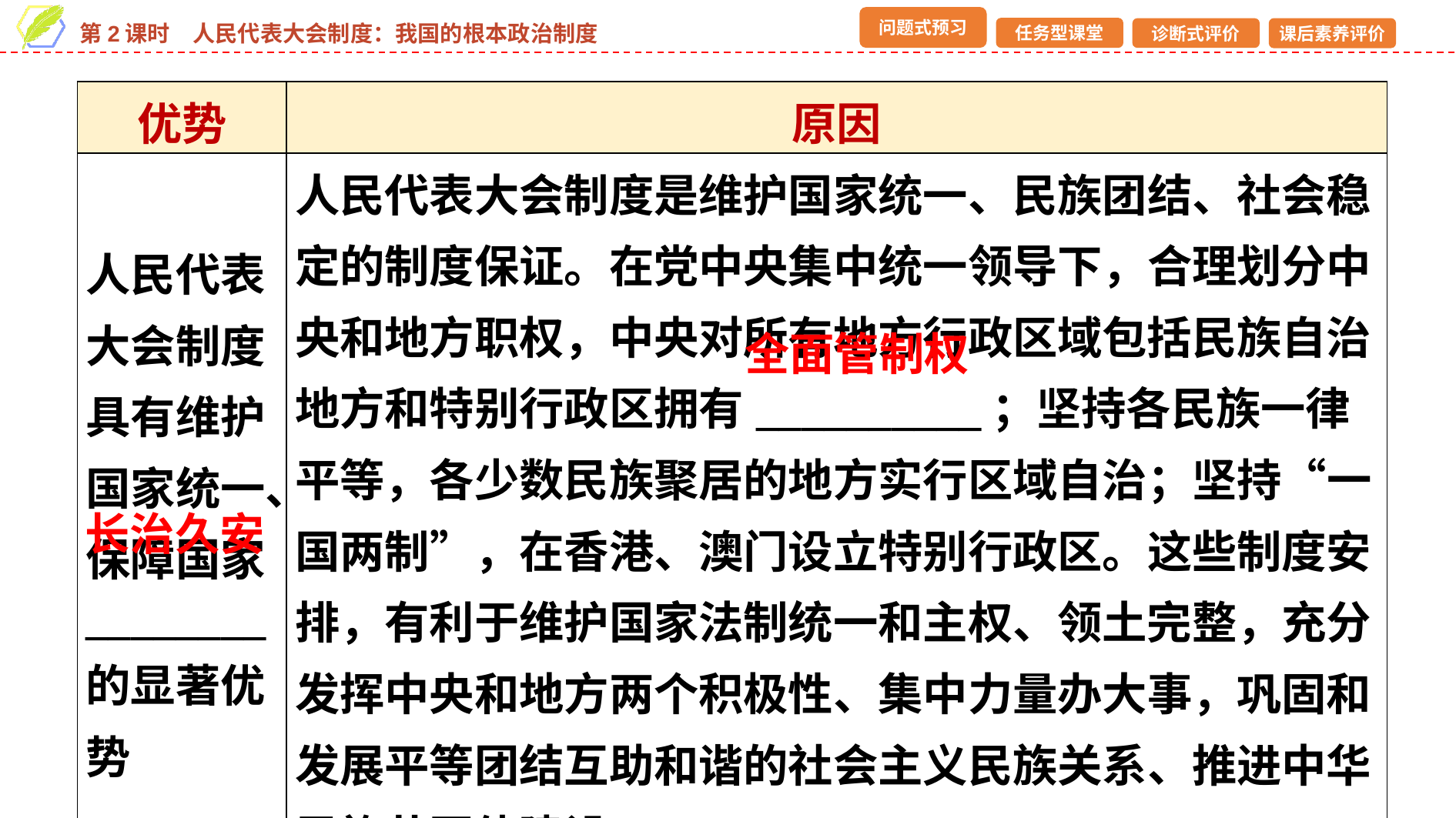

| 优势 | 原因 |
| --- | --- |
| 人民代表大会制度具有维护国家统一、保障国家\_\_\_\_\_\_\_\_的显著优势 | 人民代表大会制度是维护国家统一、民族团结、社会稳定的制度保证。在党中央集中统一领导下，合理划分中央和地方职权，中央对所有地方行政区域包括民族自治地方和特别行政区拥有\_\_\_\_\_\_\_\_\_\_；坚持各民族一律平等，各少数民族聚居的地方实行区域自治；坚持“一国两制”，在香港、澳门设立特别行政区。这些制度安排，有利于维护国家法制统一和主权、领土完整，充分发挥中央和地方两个积极性、集中力量办大事，巩固和发展平等团结互助和谐的社会主义民族关系、推进中华民族共同体建设 |
全面管制权
长治久安